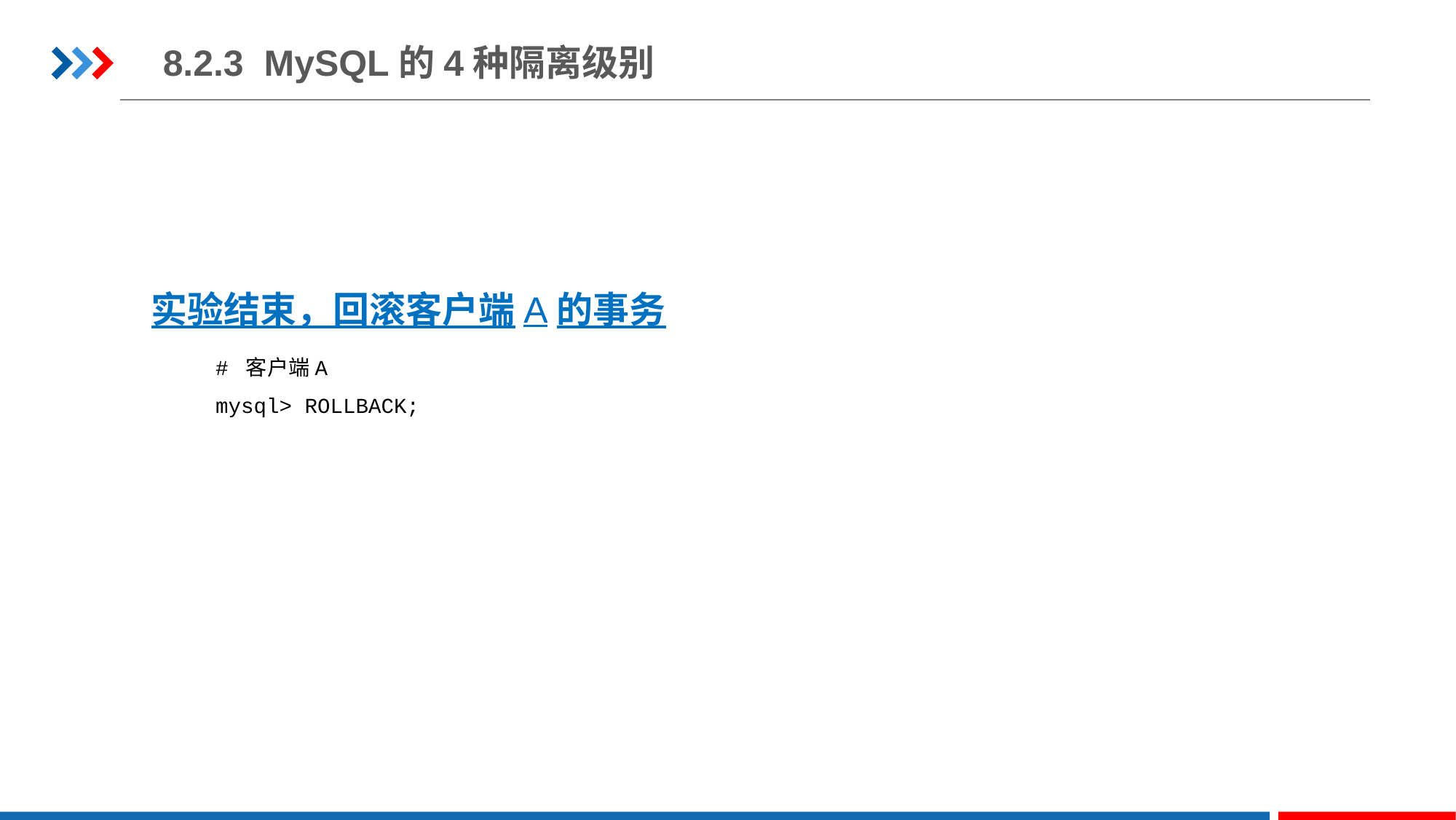

8.2.3  MySQL的4种隔离级别
实验结束，回滚客户端A的事务
# 客户端A
mysql> ROLLBACK;